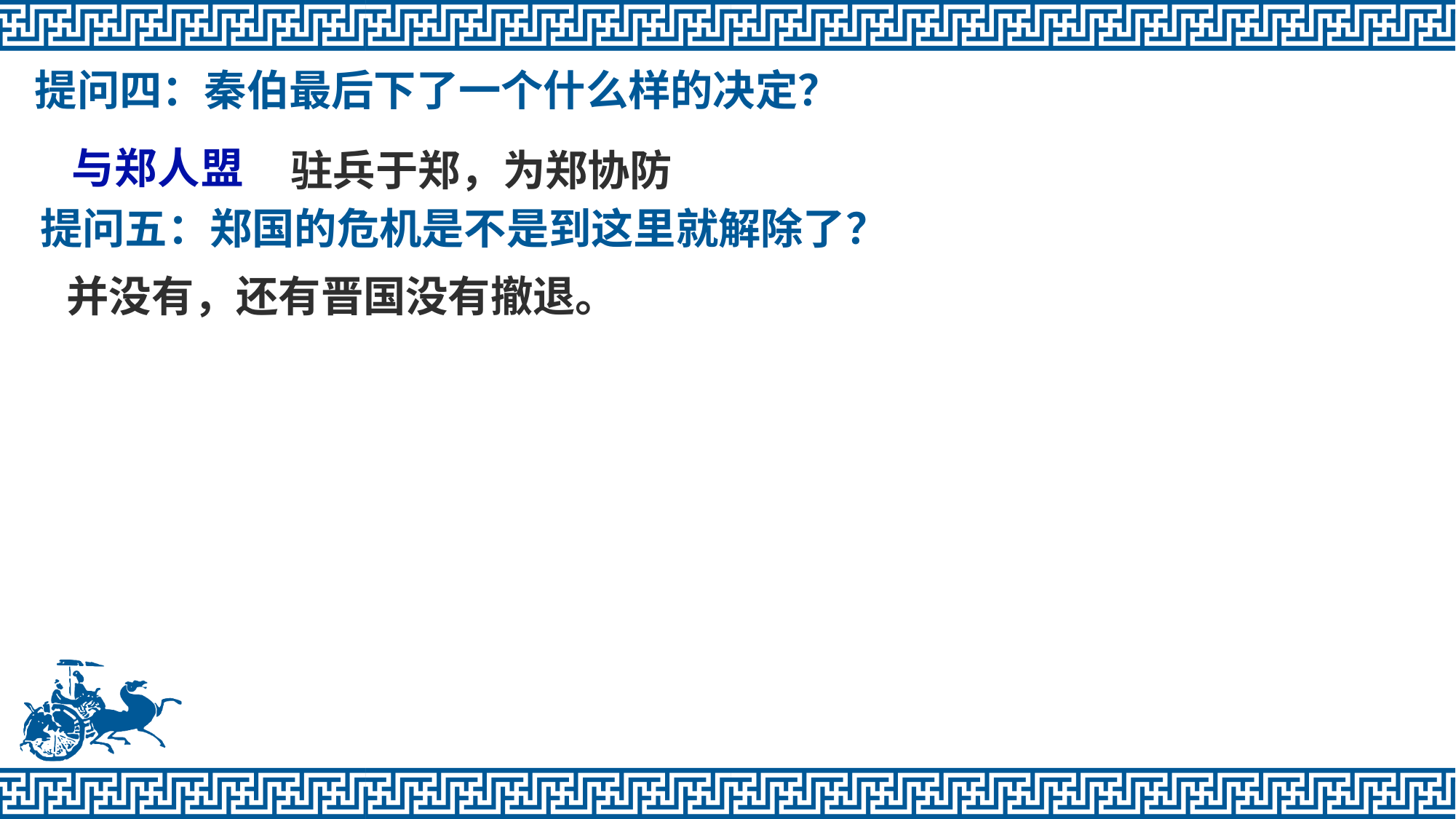

提问四：秦伯最后下了一个什么样的决定？
与郑人盟
驻兵于郑，为郑协防
提问五：郑国的危机是不是到这里就解除了？
并没有，还有晋国没有撤退。